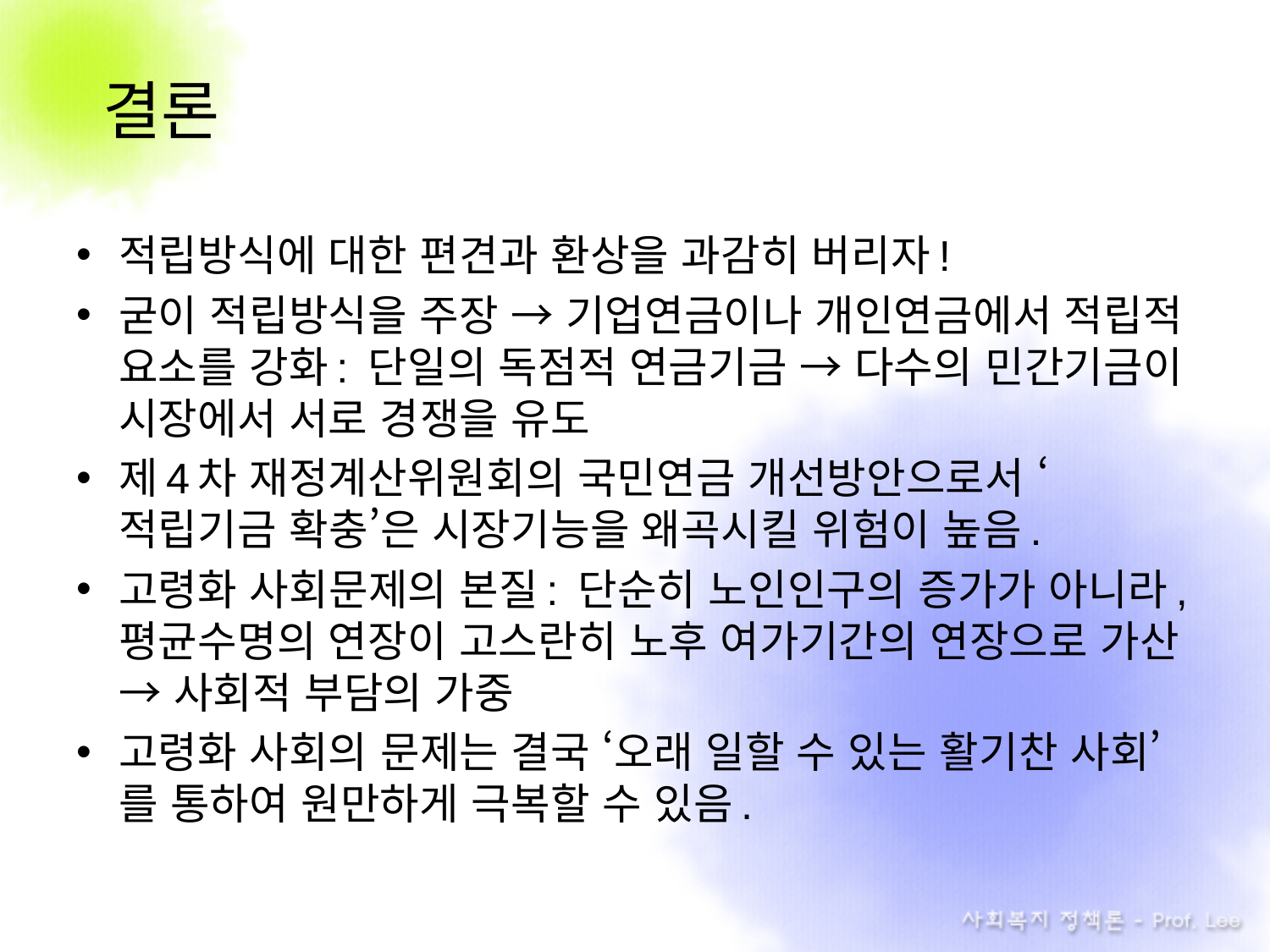

# 결론
적립방식에 대한 편견과 환상을 과감히 버리자!
굳이 적립방식을 주장 → 기업연금이나 개인연금에서 적립적 요소를 강화: 단일의 독점적 연금기금 → 다수의 민간기금이 시장에서 서로 경쟁을 유도
제4차 재정계산위원회의 국민연금 개선방안으로서 ‘적립기금 확충’은 시장기능을 왜곡시킬 위험이 높음.
고령화 사회문제의 본질: 단순히 노인인구의 증가가 아니라, 평균수명의 연장이 고스란히 노후 여가기간의 연장으로 가산 → 사회적 부담의 가중
고령화 사회의 문제는 결국 ‘오래 일할 수 있는 활기찬 사회’를 통하여 원만하게 극복할 수 있음.